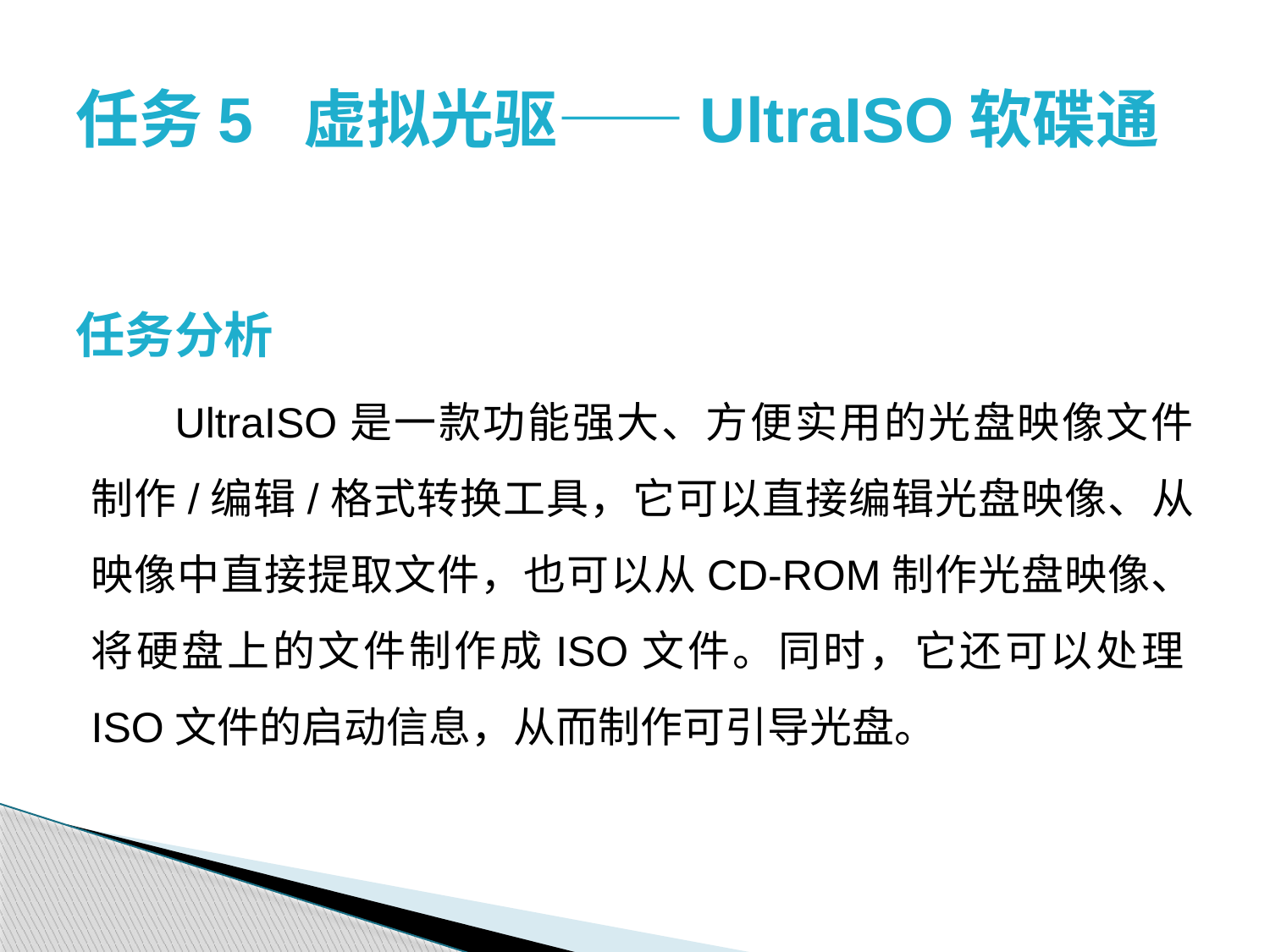

# 任务5  虚拟光驱——UltraISO软碟通
任务分析
UltraISO是一款功能强大、方便实用的光盘映像文件制作/编辑/格式转换工具，它可以直接编辑光盘映像、从映像中直接提取文件，也可以从CD-ROM制作光盘映像、将硬盘上的文件制作成ISO文件。同时，它还可以处理ISO文件的启动信息，从而制作可引导光盘。